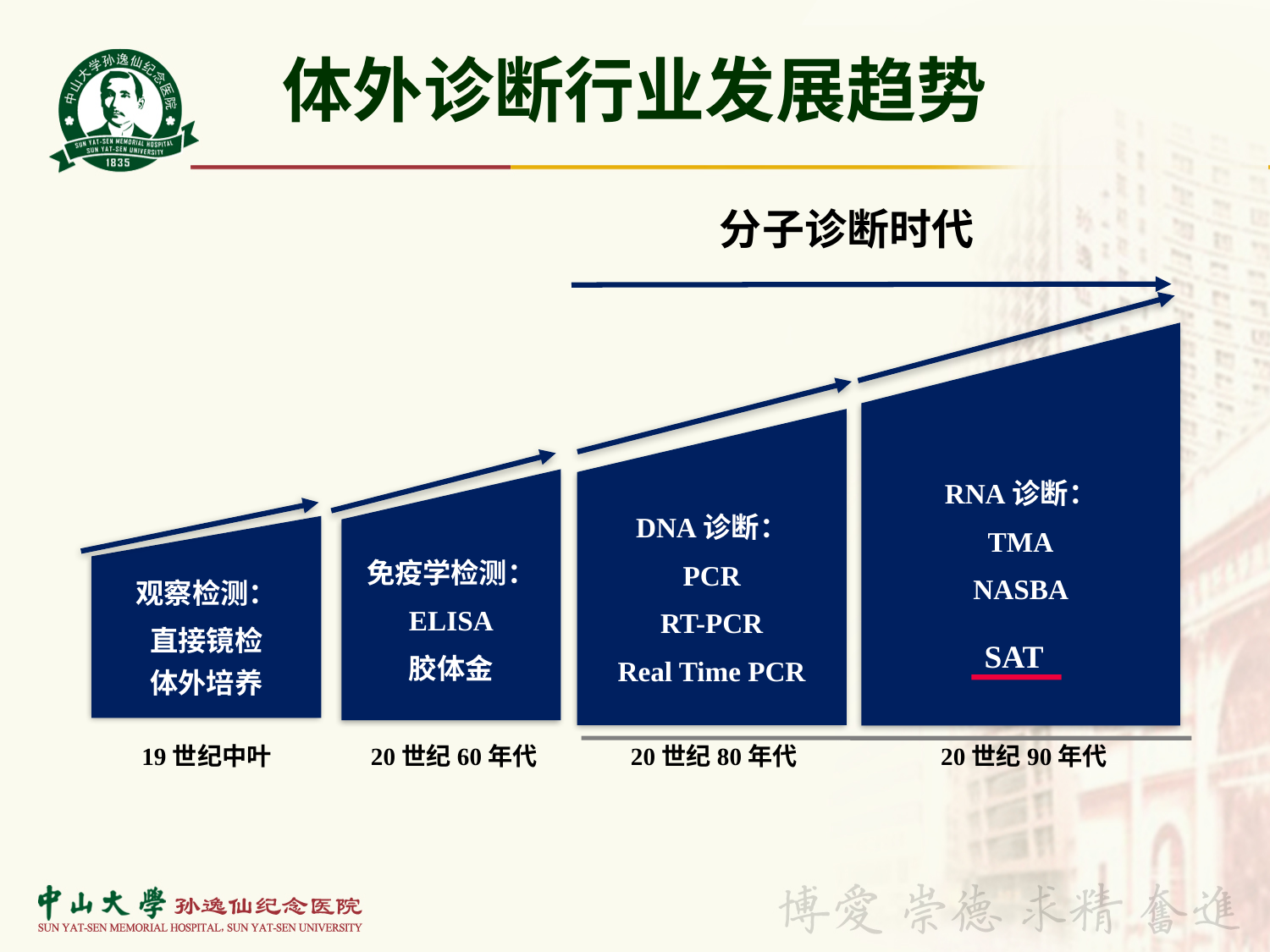

体外诊断行业发展趋势
分子诊断时代

RNA诊断：
TMA
NASBA

DNA诊断：
PCR
RT-PCR
Real Time PCR

免疫学检测：
ELISA
胶体金

观察检测：
直接镜检
体外培养
SAT

19世纪中叶
20世纪60年代
20世纪80年代
20世纪90年代